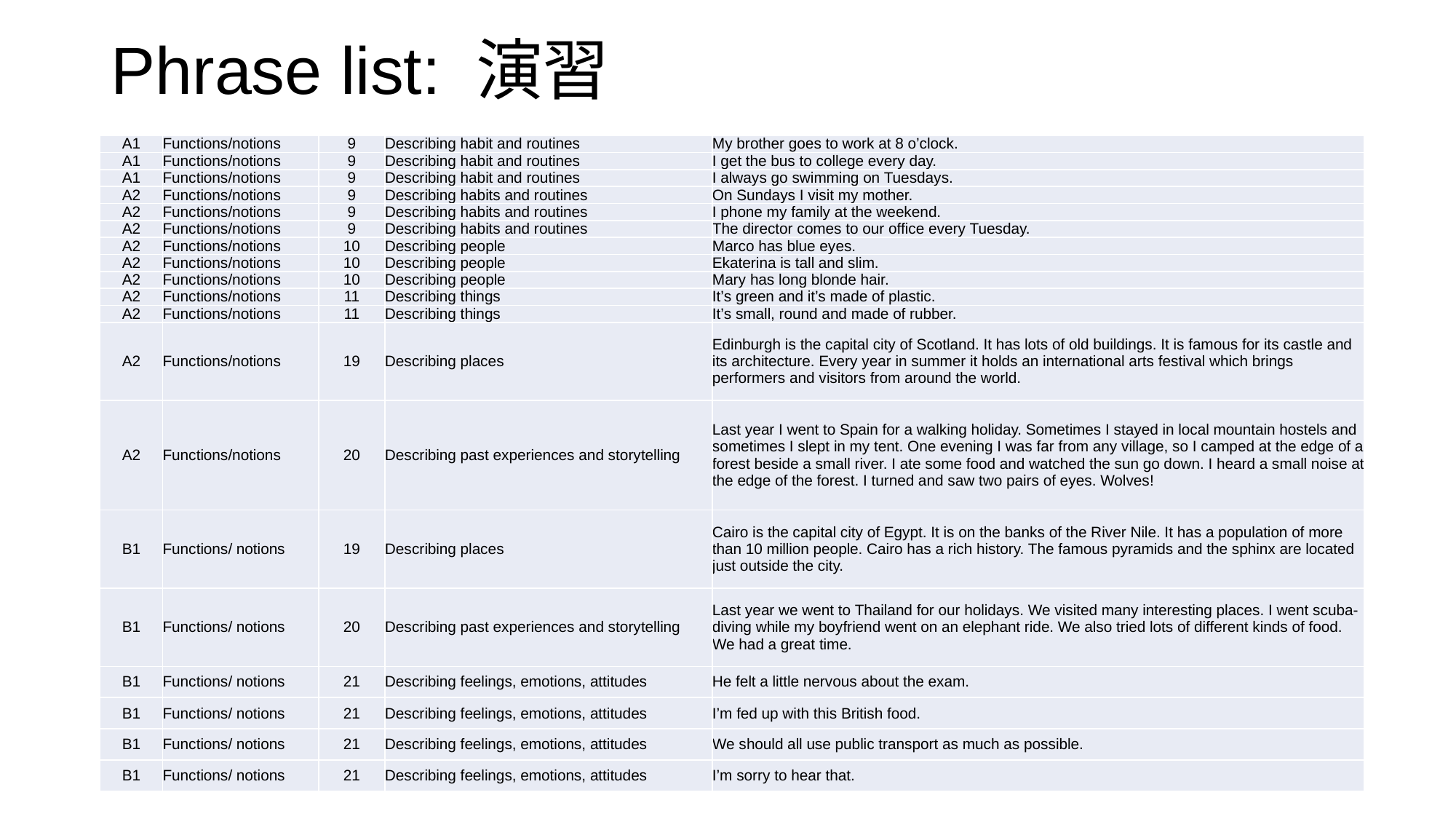

# Phrase list: 演習
| A1 | Functions/notions | 9 | Describing habit and routines | My brother goes to work at 8 o’clock. |
| --- | --- | --- | --- | --- |
| A1 | Functions/notions | 9 | Describing habit and routines | I get the bus to college every day. |
| A1 | Functions/notions | 9 | Describing habit and routines | I always go swimming on Tuesdays. |
| A2 | Functions/notions | 9 | Describing habits and routines | On Sundays I visit my mother. |
| A2 | Functions/notions | 9 | Describing habits and routines | I phone my family at the weekend. |
| A2 | Functions/notions | 9 | Describing habits and routines | The director comes to our office every Tuesday. |
| A2 | Functions/notions | 10 | Describing people | Marco has blue eyes. |
| A2 | Functions/notions | 10 | Describing people | Ekaterina is tall and slim. |
| A2 | Functions/notions | 10 | Describing people | Mary has long blonde hair. |
| A2 | Functions/notions | 11 | Describing things | It’s green and it’s made of plastic. |
| A2 | Functions/notions | 11 | Describing things | It’s small, round and made of rubber. |
| A2 | Functions/notions | 19 | Describing places | Edinburgh is the capital city of Scotland. It has lots of old buildings. It is famous for its castle and its architecture. Every year in summer it holds an international arts festival which brings performers and visitors from around the world. |
| A2 | Functions/notions | 20 | Describing past experiences and storytelling | Last year I went to Spain for a walking holiday. Sometimes I stayed in local mountain hostels and sometimes I slept in my tent. One evening I was far from any village, so I camped at the edge of a forest beside a small river. I ate some food and watched the sun go down. I heard a small noise at the edge of the forest. I turned and saw two pairs of eyes. Wolves! |
| B1 | Functions/ notions | 19 | Describing places | Cairo is the capital city of Egypt. It is on the banks of the River Nile. It has a population of more than 10 million people. Cairo has a rich history. The famous pyramids and the sphinx are located just outside the city. |
| B1 | Functions/ notions | 20 | Describing past experiences and storytelling | Last year we went to Thailand for our holidays. We visited many interesting places. I went scuba-diving while my boyfriend went on an elephant ride. We also tried lots of different kinds of food. We had a great time. |
| B1 | Functions/ notions | 21 | Describing feelings, emotions, attitudes | He felt a little nervous about the exam. |
| B1 | Functions/ notions | 21 | Describing feelings, emotions, attitudes | I’m fed up with this British food. |
| B1 | Functions/ notions | 21 | Describing feelings, emotions, attitudes | We should all use public transport as much as possible. |
| B1 | Functions/ notions | 21 | Describing feelings, emotions, attitudes | I’m sorry to hear that. |